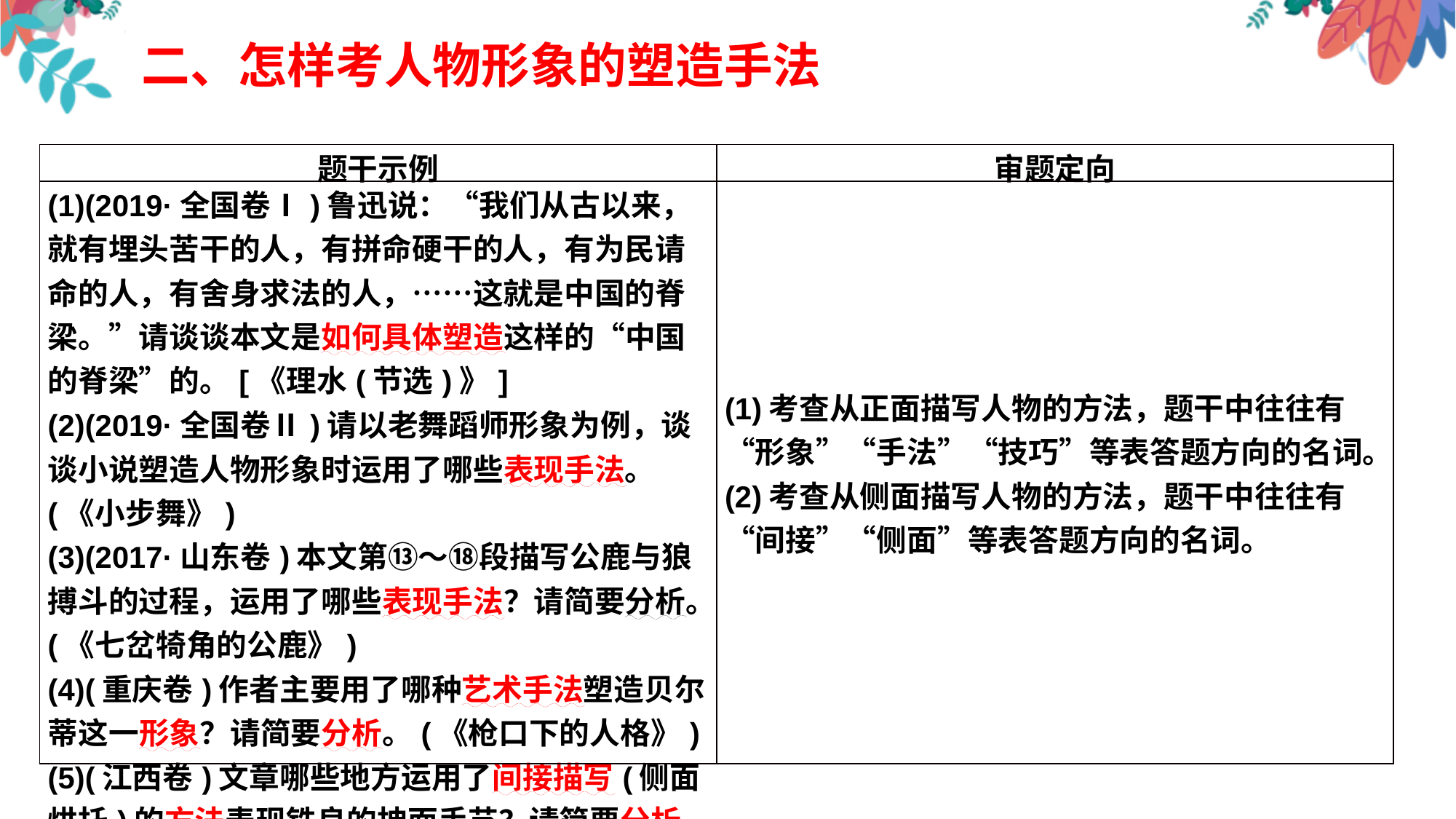

二、怎样考人物形象的塑造手法
| 题干示例 | 审题定向 |
| --- | --- |
| (1)(2019·全国卷Ⅰ)鲁迅说：“我们从古以来，就有埋头苦干的人，有拼命硬干的人，有为民请命的人，有舍身求法的人，……这就是中国的脊梁。”请谈谈本文是如何具体塑造这样的“中国的脊梁”的。[《理水(节选)》] (2)(2019·全国卷Ⅱ)请以老舞蹈师形象为例，谈谈小说塑造人物形象时运用了哪些表现手法。(《小步舞》) (3)(2017·山东卷)本文第⑬～⑱段描写公鹿与狼搏斗的过程，运用了哪些表现手法？请简要分析。(《七岔犄角的公鹿》) (4)(重庆卷)作者主要用了哪种艺术手法塑造贝尔蒂这一形象？请简要分析。(《枪口下的人格》) (5)(江西卷)文章哪些地方运用了间接描写(侧面烘托)的方法表现铁良的抻面手艺？请简要分析。(《抻面》) | (1)考查从正面描写人物的方法，题干中往往有“形象”“手法”“技巧”等表答题方向的名词。(2)考查从侧面描写人物的方法，题干中往往有“间接”“侧面”等表答题方向的名词。 |